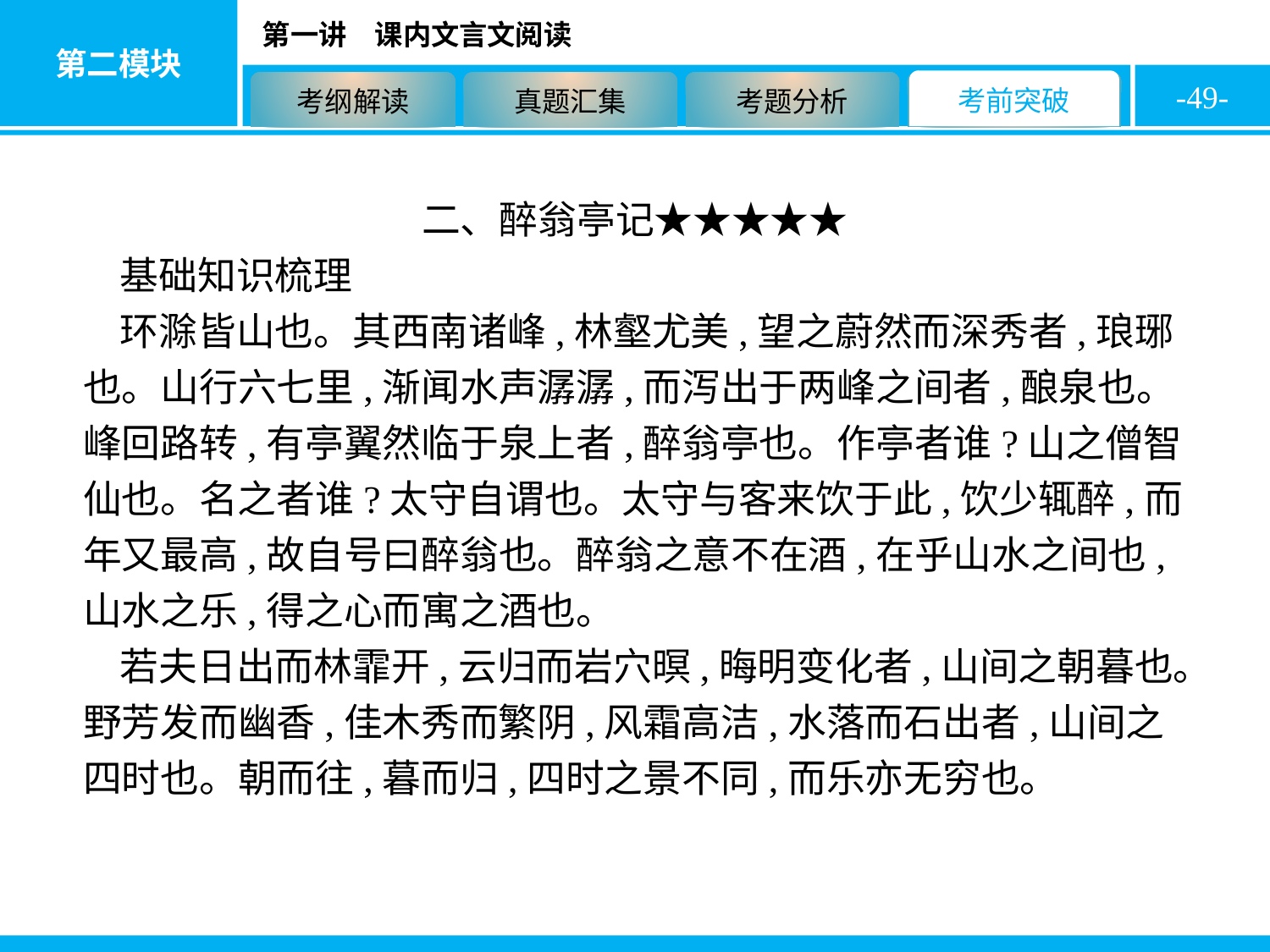

-49-
二、醉翁亭记★★★★★
基础知识梳理
环滁皆山也。其西南诸峰,林壑尤美,望之蔚然而深秀者,琅琊也。山行六七里,渐闻水声潺潺,而泻出于两峰之间者,酿泉也。峰回路转,有亭翼然临于泉上者,醉翁亭也。作亭者谁?山之僧智仙也。名之者谁?太守自谓也。太守与客来饮于此,饮少辄醉,而年又最高,故自号曰醉翁也。醉翁之意不在酒,在乎山水之间也,山水之乐,得之心而寓之酒也。
若夫日出而林霏开,云归而岩穴暝,晦明变化者,山间之朝暮也。野芳发而幽香,佳木秀而繁阴,风霜高洁,水落而石出者,山间之四时也。朝而往,暮而归,四时之景不同,而乐亦无穷也。